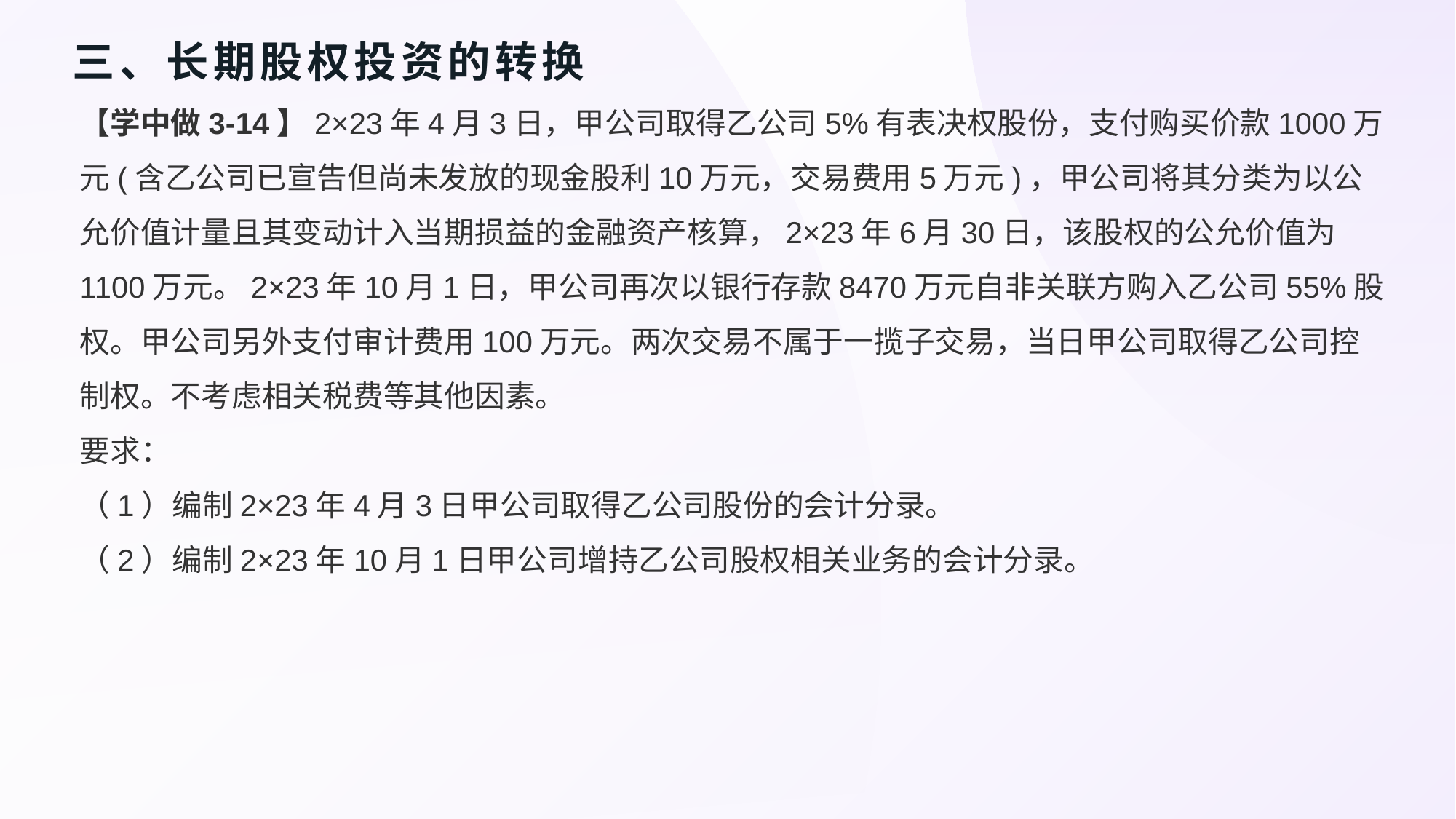

# 三、长期股权投资的转换
【学中做3-14】2×23年4月3日，甲公司取得乙公司5%有表决权股份，支付购买价款1000万元(含乙公司已宣告但尚未发放的现金股利10万元，交易费用5万元)，甲公司将其分类为以公允价值计量且其变动计入当期损益的金融资产核算，2×23年6月30日，该股权的公允价值为1100万元。2×23年10月1日，甲公司再次以银行存款8470万元自非关联方购入乙公司55%股权。甲公司另外支付审计费用100万元。两次交易不属于一揽子交易，当日甲公司取得乙公司控制权。不考虑相关税费等其他因素。
要求：
（1）编制2×23年4月3日甲公司取得乙公司股份的会计分录。
（2）编制2×23年10月1日甲公司增持乙公司股权相关业务的会计分录。